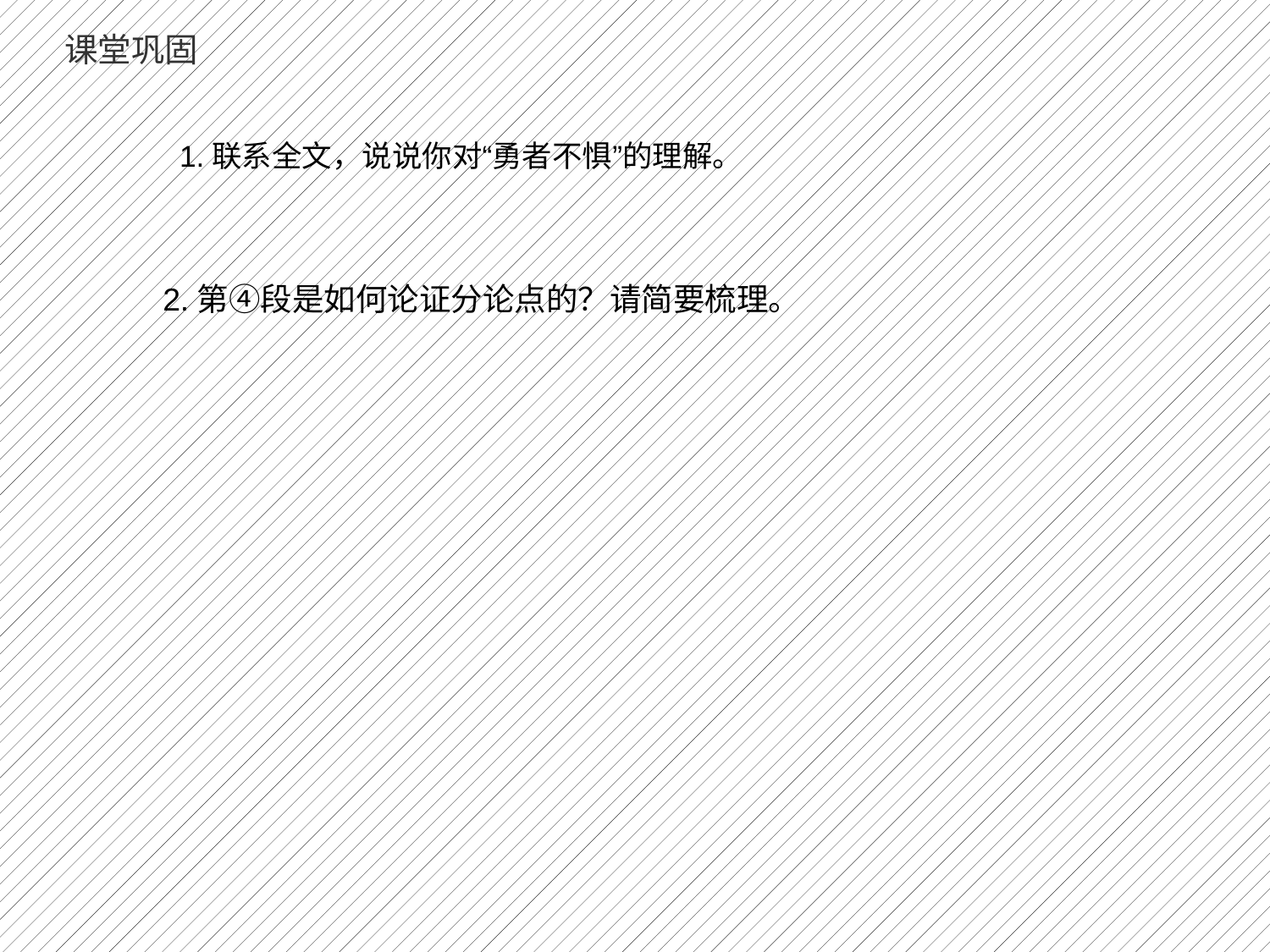

课堂巩固
1.联系全文，说说你对“勇者不惧”的理解。
2.第④段是如何论证分论点的？请简要梳理。